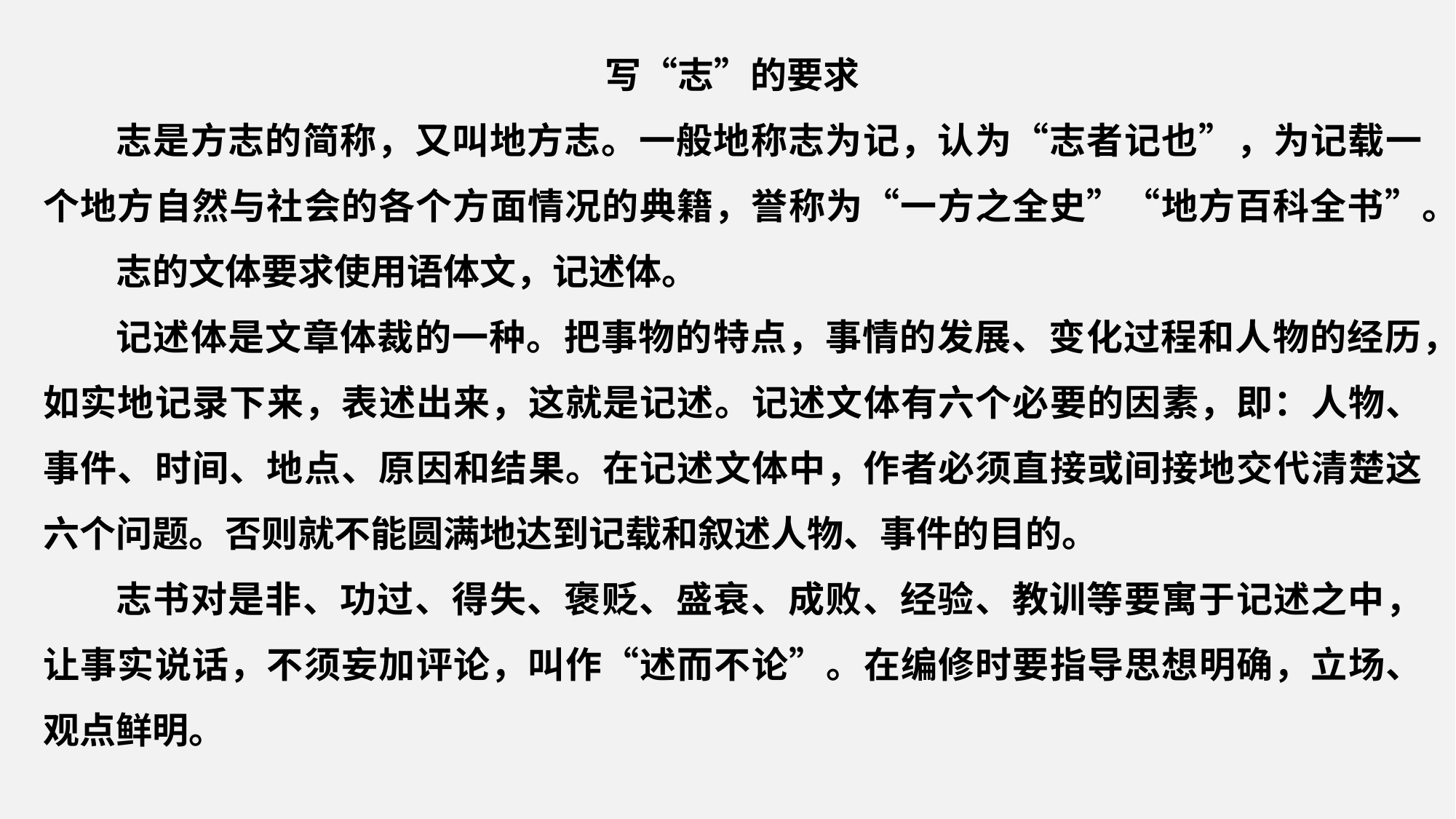

写“志”的要求
志是方志的简称，又叫地方志。一般地称志为记，认为“志者记也”，为记载一个地方自然与社会的各个方面情况的典籍，誉称为“一方之全史”“地方百科全书”。
志的文体要求使用语体文，记述体。
记述体是文章体裁的一种。把事物的特点，事情的发展、变化过程和人物的经历，如实地记录下来，表述出来，这就是记述。记述文体有六个必要的因素，即：人物、事件、时间、地点、原因和结果。在记述文体中，作者必须直接或间接地交代清楚这六个问题。否则就不能圆满地达到记载和叙述人物、事件的目的。
志书对是非、功过、得失、褒贬、盛衰、成败、经验、教训等要寓于记述之中，让事实说话，不须妄加评论，叫作“述而不论”。在编修时要指导思想明确，立场、观点鲜明。